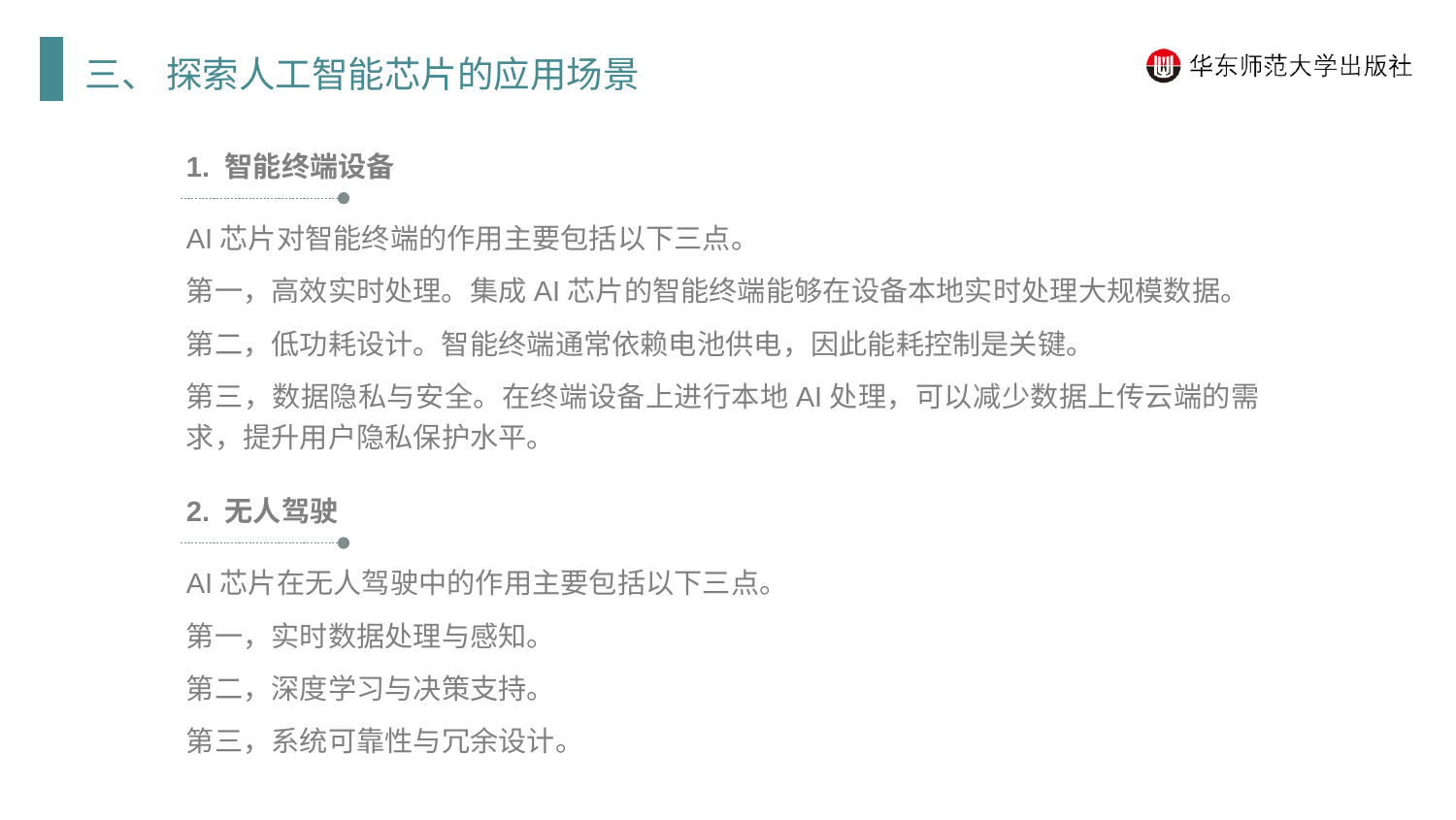

三、 探索人工智能芯片的应用场景
1. 智能终端设备
AI芯片对智能终端的作用主要包括以下三点。
第一，高效实时处理。集成AI芯片的智能终端能够在设备本地实时处理大规模数据。
第二，低功耗设计。智能终端通常依赖电池供电，因此能耗控制是关键。
第三，数据隐私与安全。在终端设备上进行本地AI处理，可以减少数据上传云端的需求，提升用户隐私保护水平。
2. 无人驾驶
AI芯片在无人驾驶中的作用主要包括以下三点。
第一，实时数据处理与感知。
第二，深度学习与决策支持。
第三，系统可靠性与冗余设计。